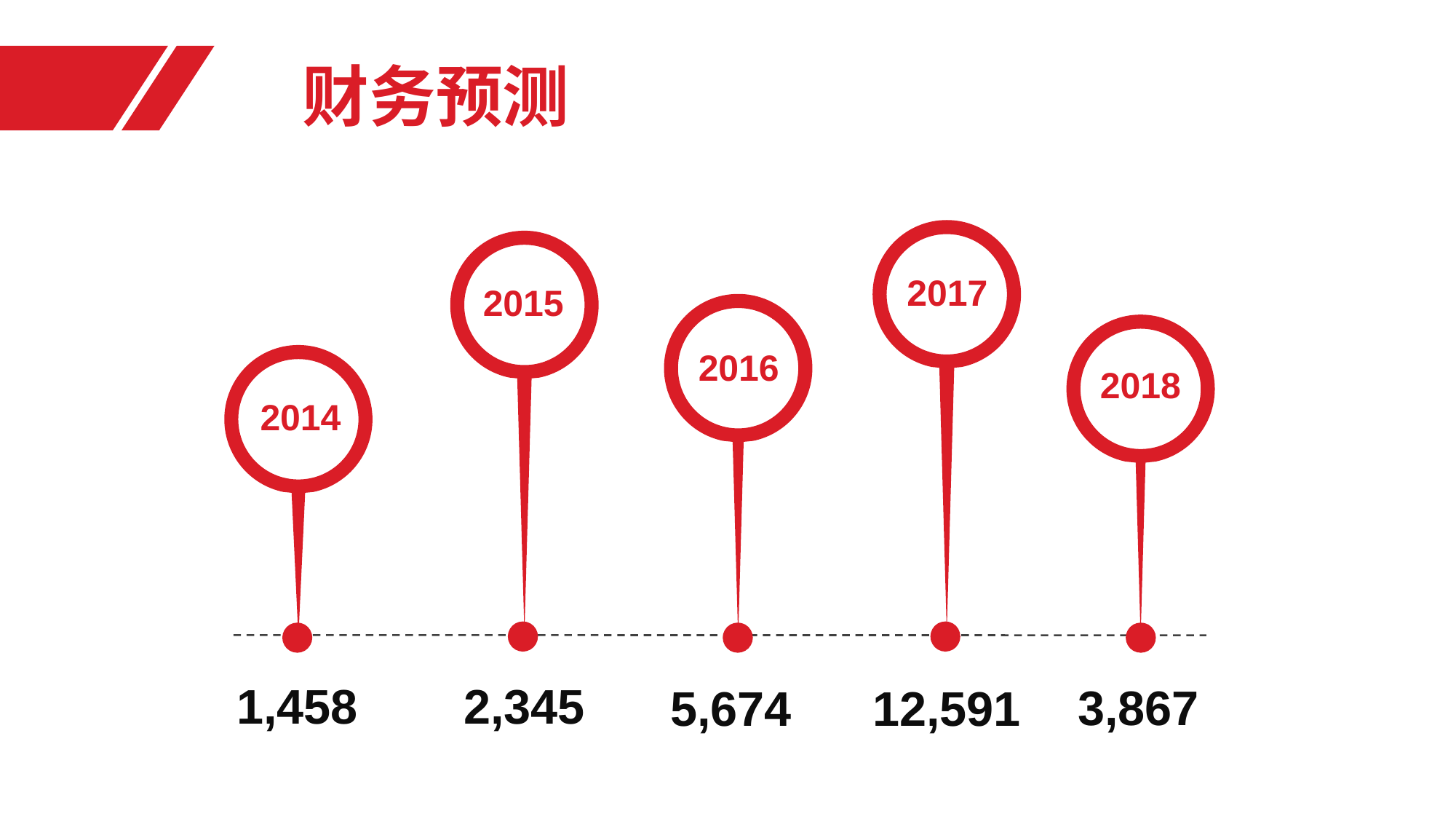

财务预测

2017
2015

2016

2018
2014

1,458
2,345
3,867
5,674
12,591